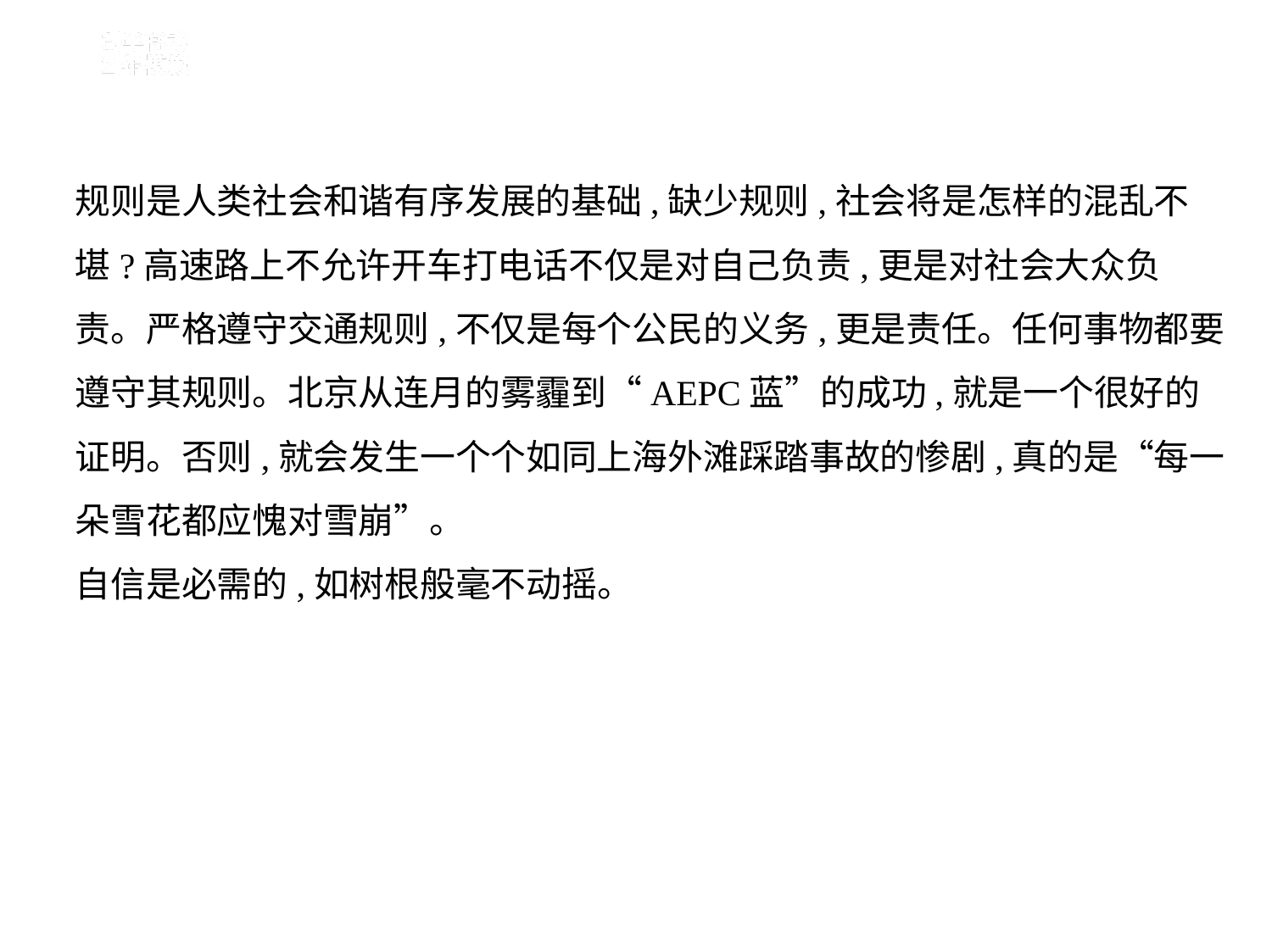

规则是人类社会和谐有序发展的基础,缺少规则,社会将是怎样的混乱不
堪?高速路上不允许开车打电话不仅是对自己负责,更是对社会大众负
责。严格遵守交通规则,不仅是每个公民的义务,更是责任。任何事物都要
遵守其规则。北京从连月的雾霾到“AEPC蓝”的成功,就是一个很好的
证明。否则,就会发生一个个如同上海外滩踩踏事故的惨剧,真的是“每一
朵雪花都应愧对雪崩”。
自信是必需的,如树根般毫不动摇。